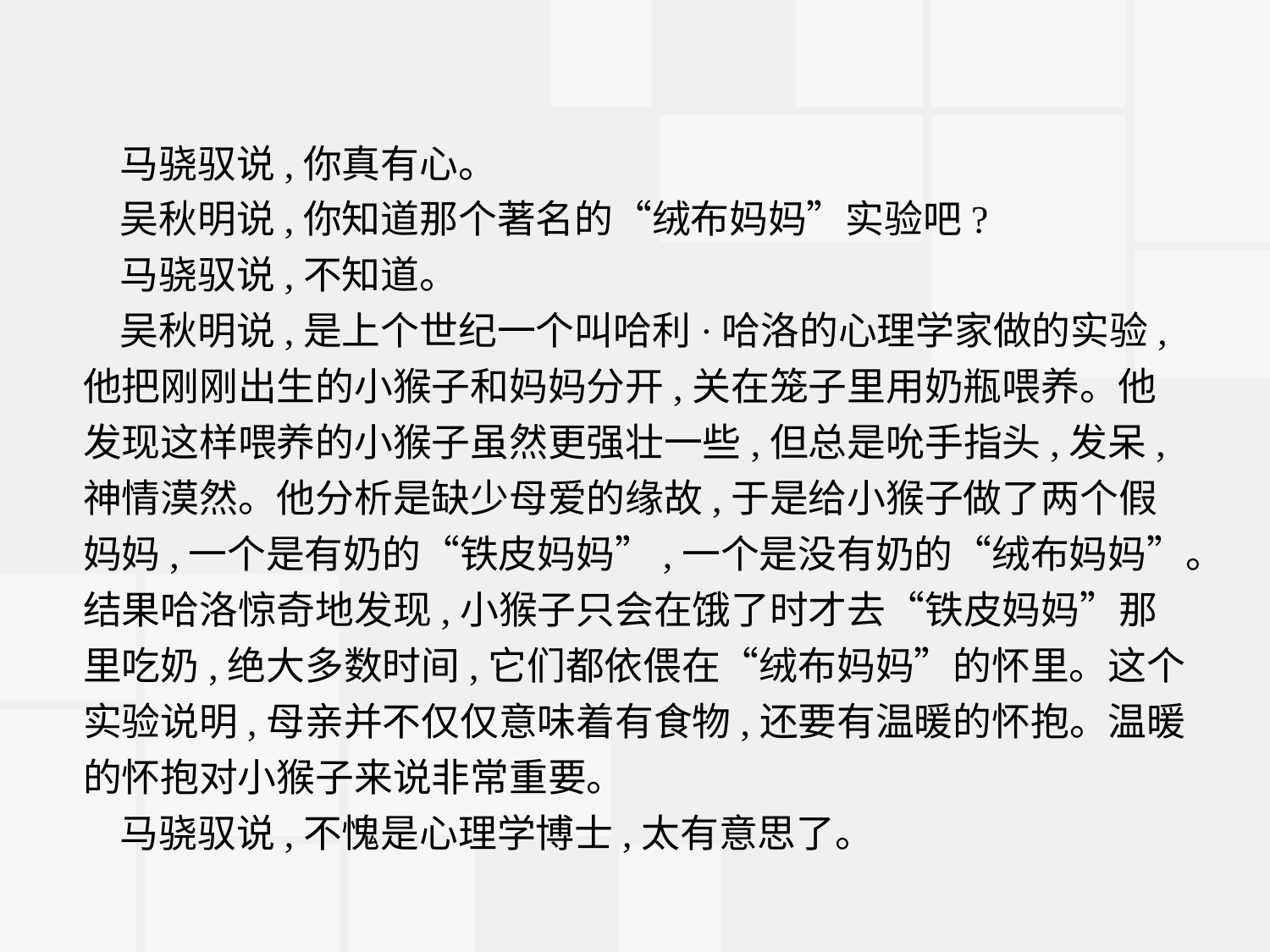

马骁驭说,你真有心。
吴秋明说,你知道那个著名的“绒布妈妈”实验吧?
马骁驭说,不知道。
吴秋明说,是上个世纪一个叫哈利·哈洛的心理学家做的实验,他把刚刚出生的小猴子和妈妈分开,关在笼子里用奶瓶喂养。他发现这样喂养的小猴子虽然更强壮一些,但总是吮手指头,发呆,神情漠然。他分析是缺少母爱的缘故,于是给小猴子做了两个假妈妈,一个是有奶的“铁皮妈妈”,一个是没有奶的“绒布妈妈”。结果哈洛惊奇地发现,小猴子只会在饿了时才去“铁皮妈妈”那里吃奶,绝大多数时间,它们都依偎在“绒布妈妈”的怀里。这个实验说明,母亲并不仅仅意味着有食物,还要有温暖的怀抱。温暖的怀抱对小猴子来说非常重要。
马骁驭说,不愧是心理学博士,太有意思了。